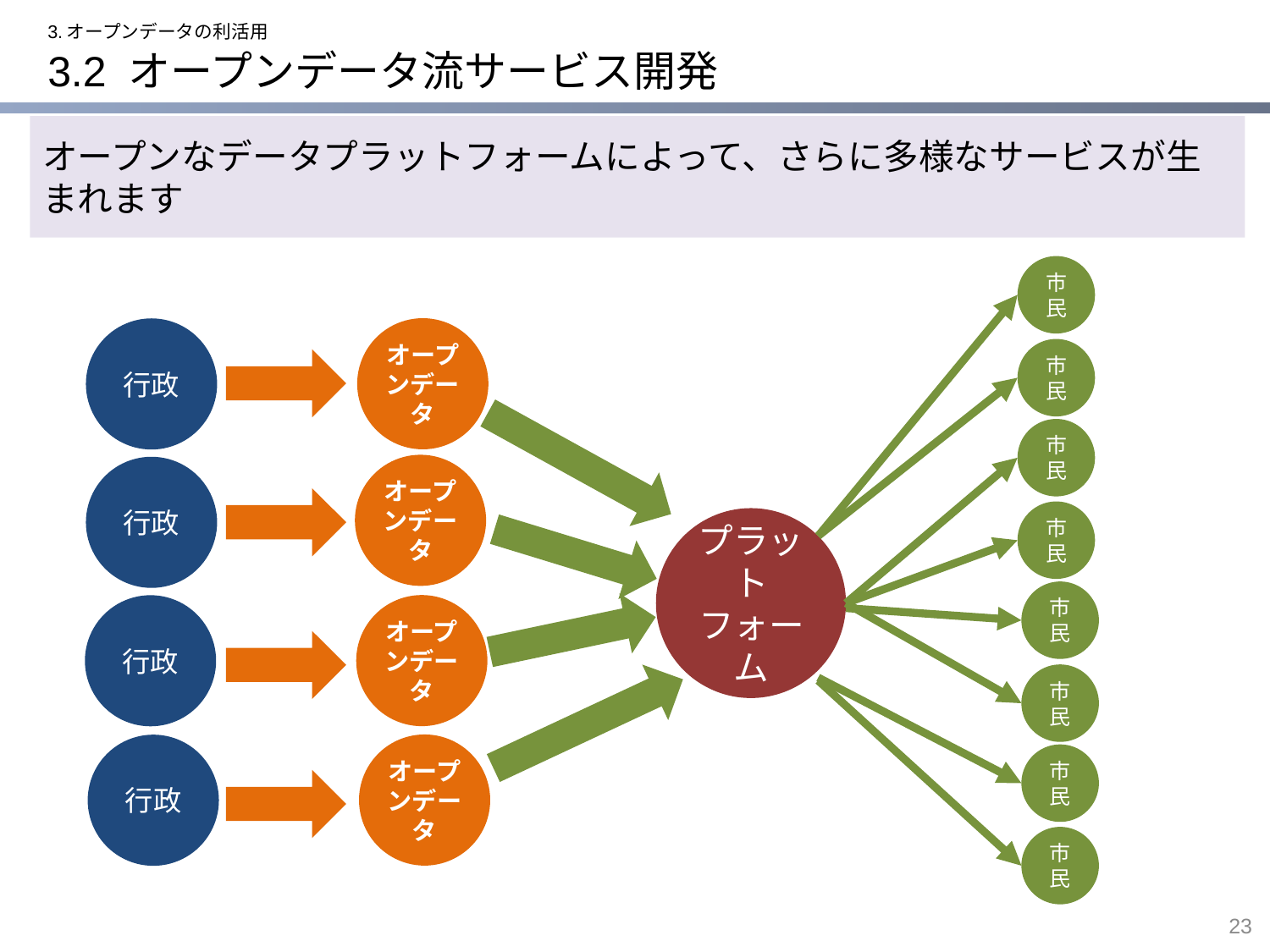

3.オープンデータの利活用
# 3.2 オープンデータ流サービス開発
オープンなデータプラットフォームによって、さらに多様なサービスが生まれます
市民
オープンデータ
行政
市民

市民

オープンデータ
行政

市民
プラットフォーム

市民
オープンデータ
行政

市民

オープンデータ
行政
市民

市民
23